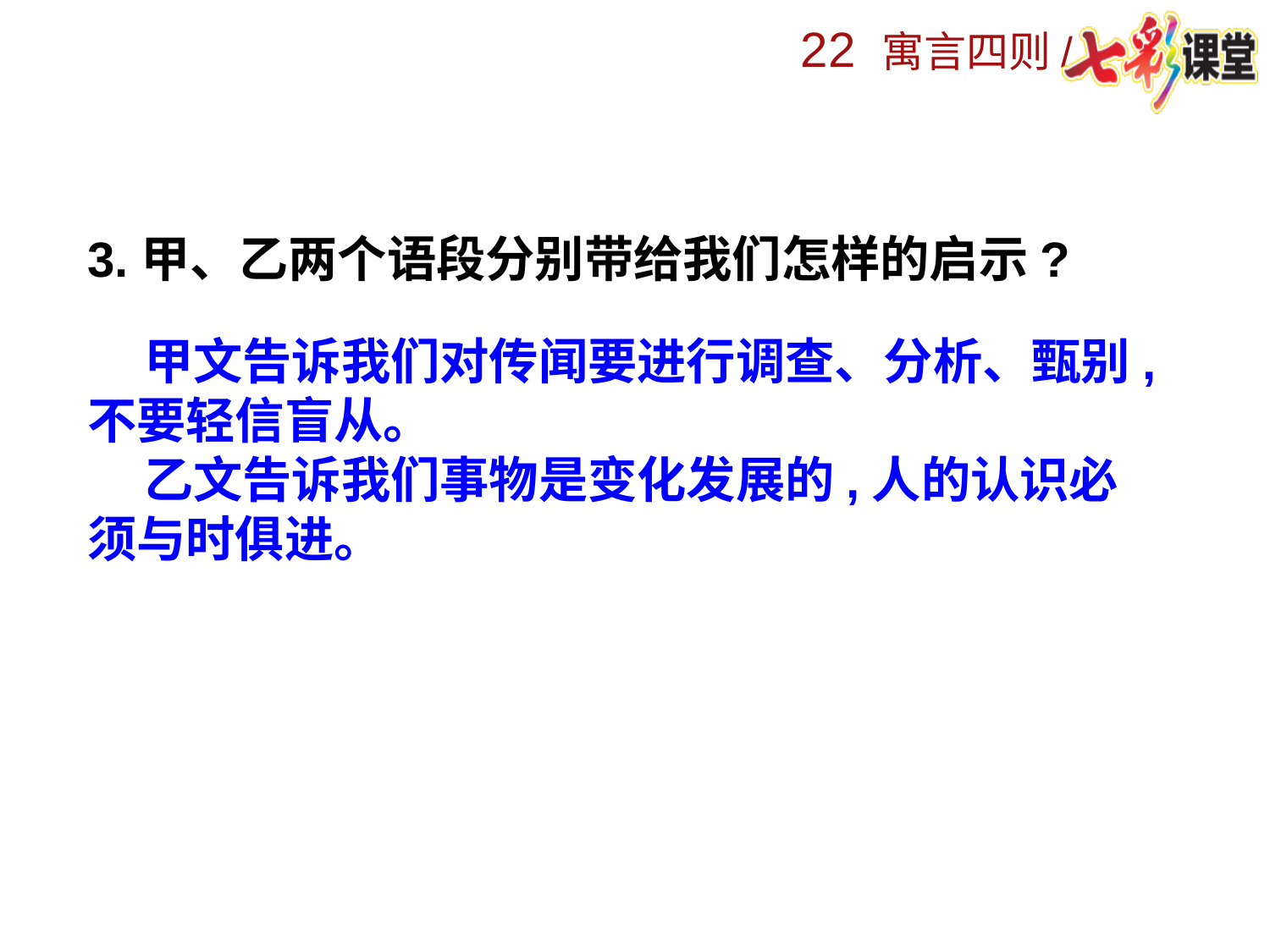

3.甲、乙两个语段分别带给我们怎样的启示?
    甲文告诉我们对传闻要进行调查、分析、甄别,不要轻信盲从。
    乙文告诉我们事物是变化发展的,人的认识必须与时俱进。